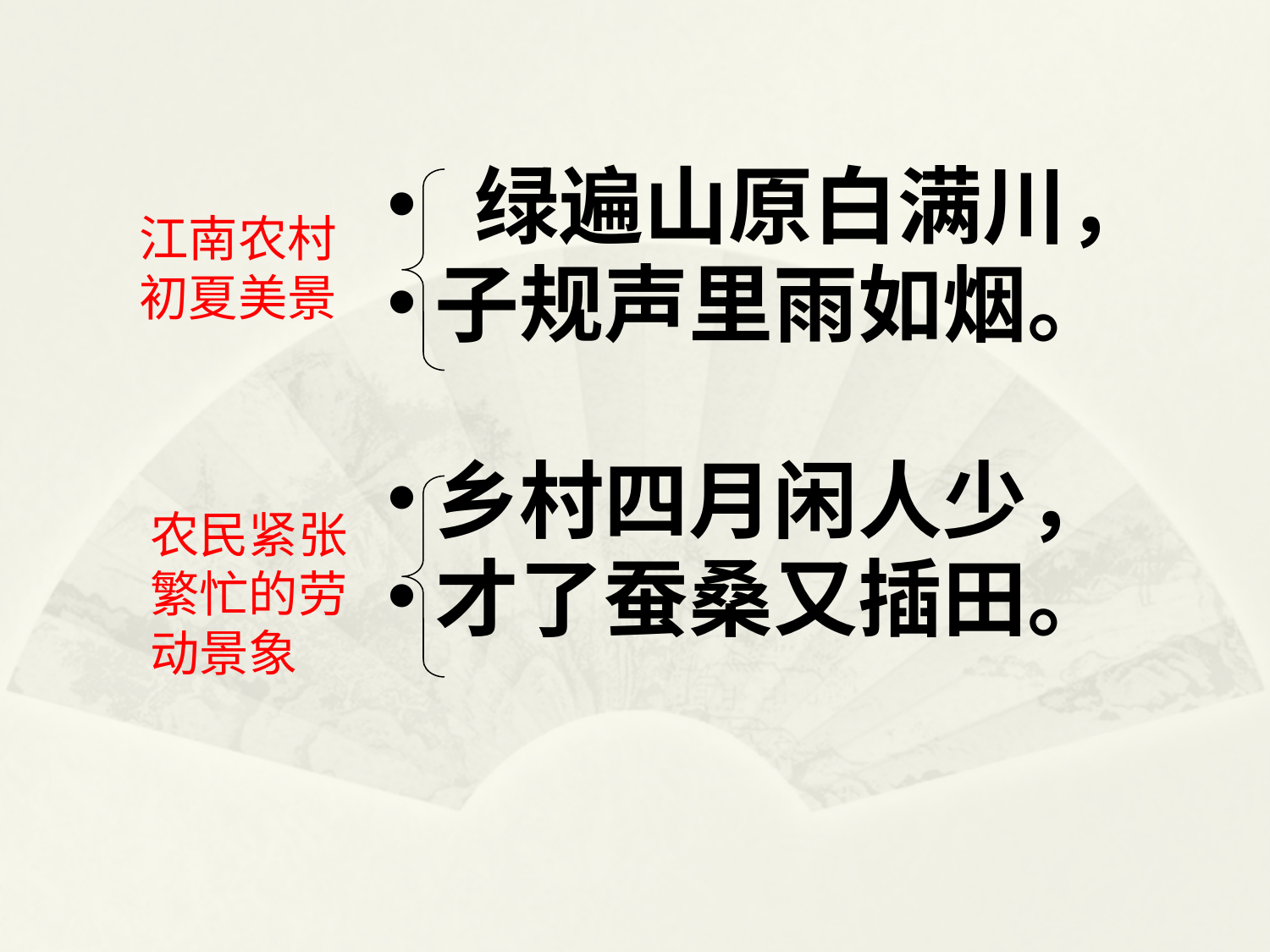

绿遍山原白满川，
子规声里雨如烟。

乡村四月闲人少，
才了蚕桑又插田。

江南农村初夏美景

农民紧张繁忙的劳动景象